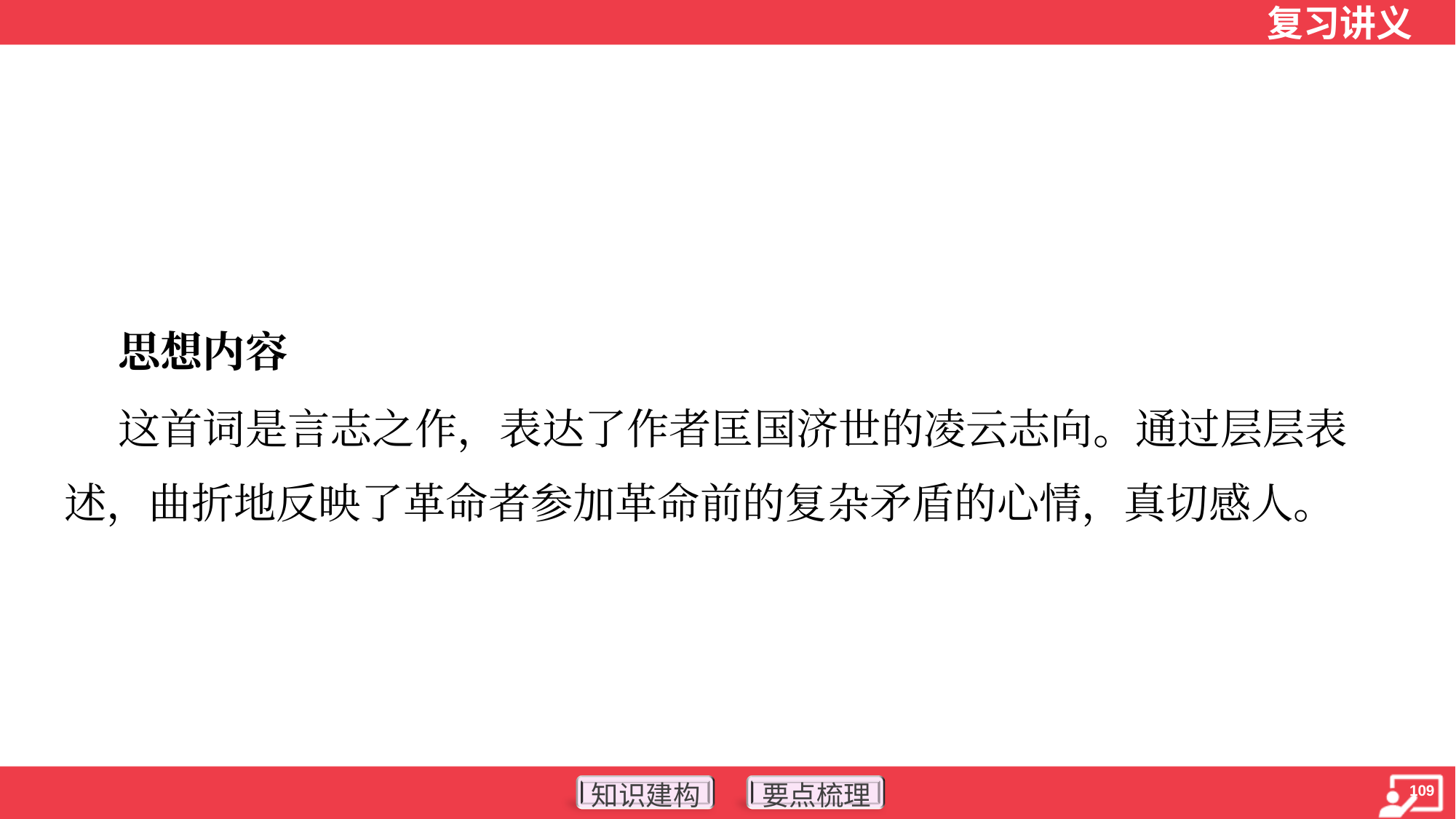

思想内容
    这首词是言志之作，表达了作者匡国济世的凌云志向。通过层层表
述，曲折地反映了革命者参加革命前的复杂矛盾的心情，真切感人。